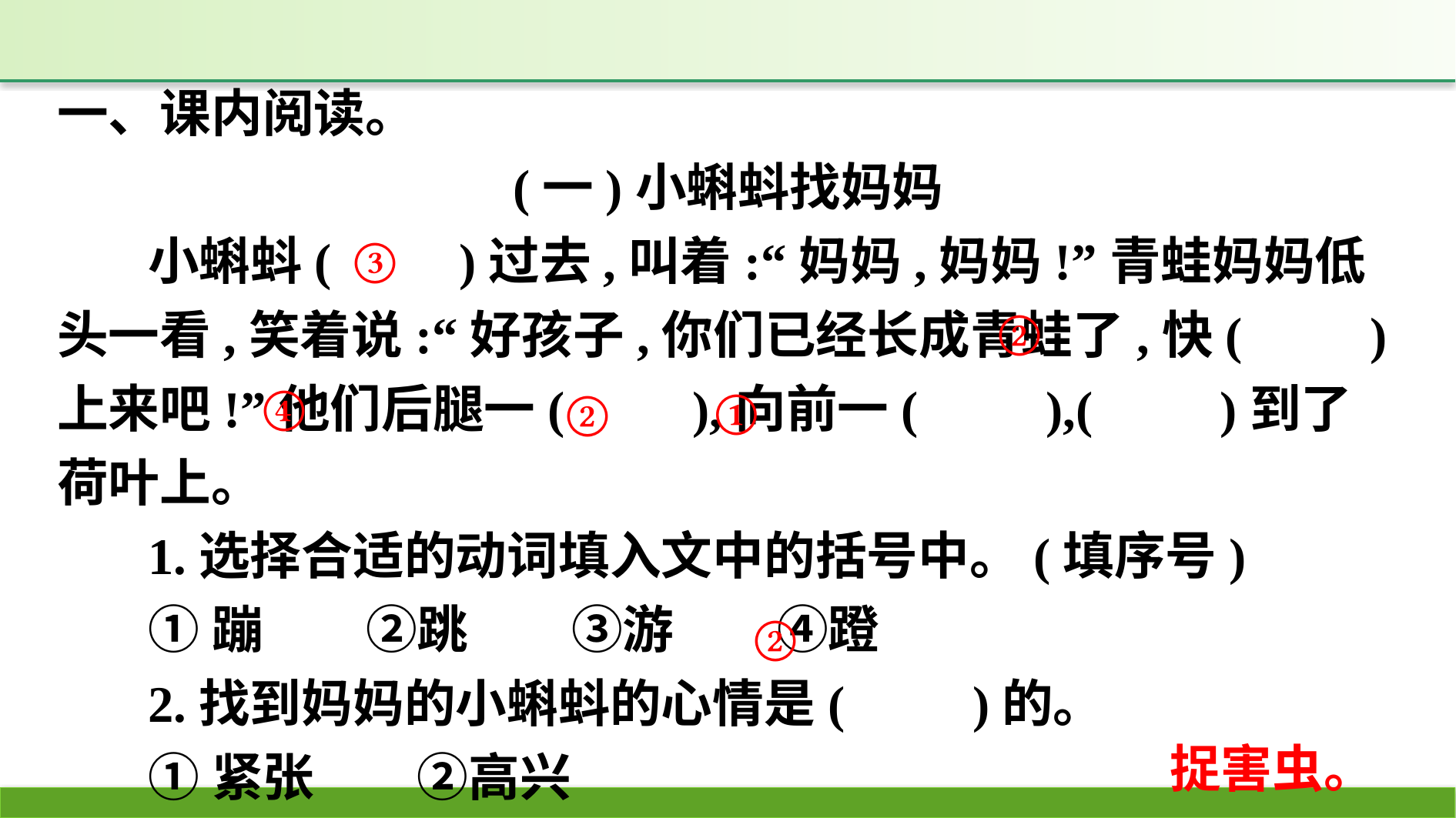

一、课内阅读。
(一)小蝌蚪找妈妈
小蝌蚪(　　)过去,叫着:“妈妈,妈妈!”青蛙妈妈低头一看,笑着说:“好孩子,你们已经长成青蛙了,快(　　)上来吧!”他们后腿一(　　),向前一(　　),(　　)到了荷叶上。
1.选择合适的动词填入文中的括号中。(填序号)
①蹦　　②跳　　③游　　④蹬
2.找到妈妈的小蝌蚪的心情是(　　)的。
①紧张　　②高兴
3.想一想:小蝌蚪长大后可以跟着妈妈做什么呢?
③
②
④
①
②
②
捉害虫。